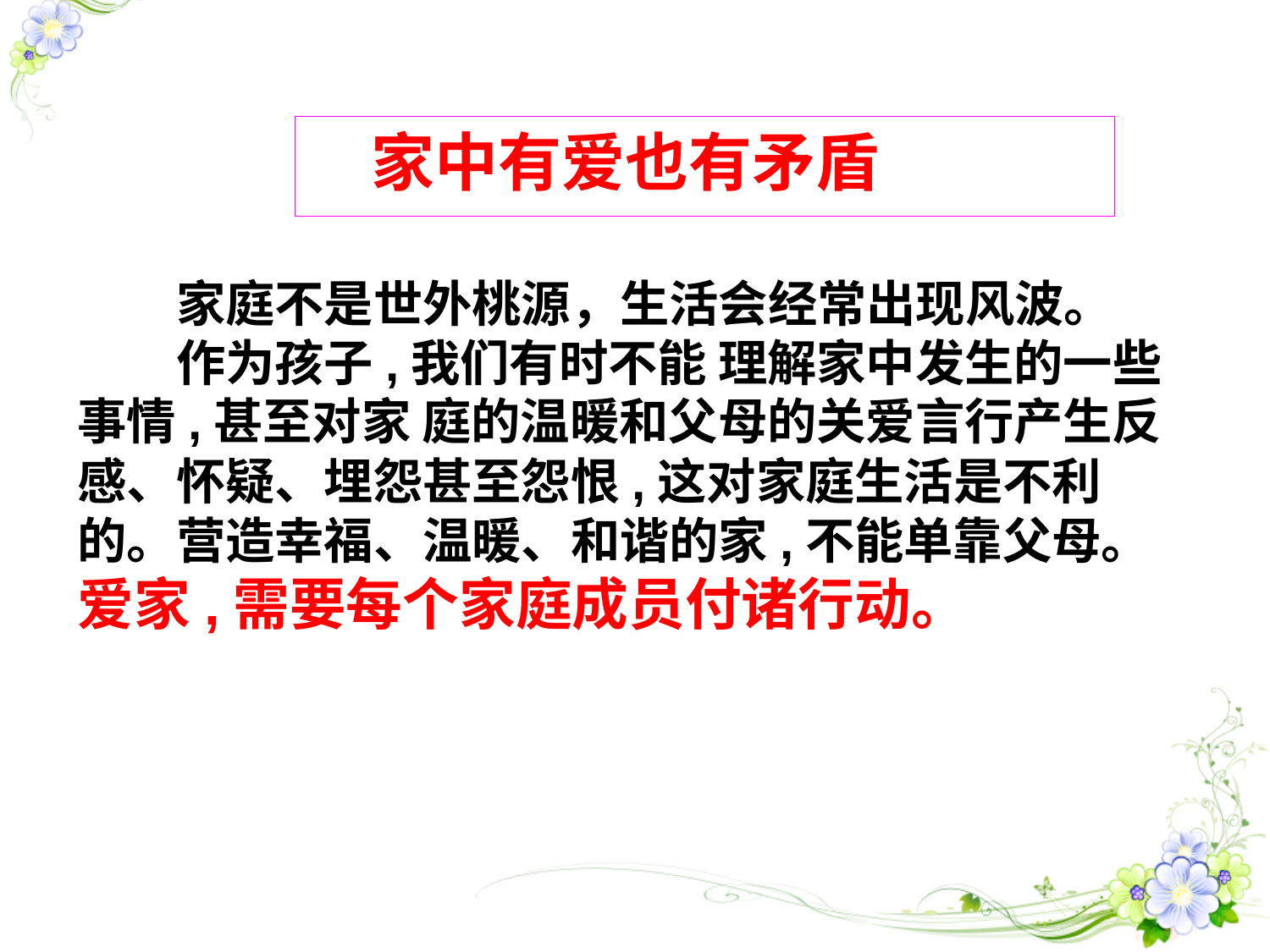

家中有爱也有矛盾
　　家庭不是世外桃源，生活会经常出现风波。
　　作为孩子,我们有时不能 理解家中发生的一些事情,甚至对家 庭的温暖和父母的关爱言行产生反感、怀疑、埋怨甚至怨恨,这对家庭生活是不利的。营造幸福、温暖、和谐的家,不能单靠父母。爱家,需要每个家庭成员付诸行动。